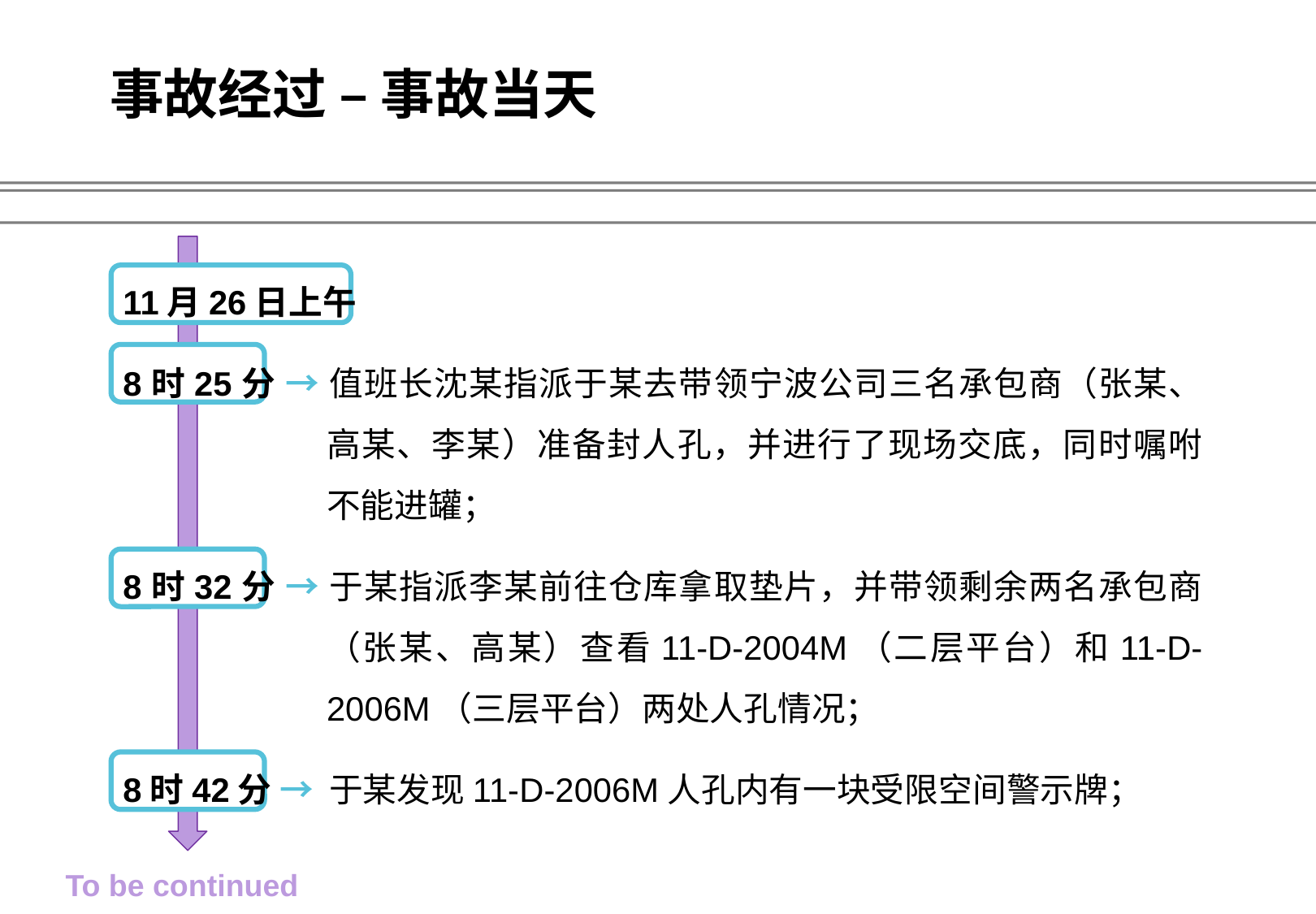

事故经过 – 事故当天

11月26日上午
8时25分 → 值班长沈某指派于某去带领宁波公司三名承包商（张某、高某、李某）准备封人孔，并进行了现场交底，同时嘱咐不能进罐；
8时32分 → 于某指派李某前往仓库拿取垫片，并带领剩余两名承包商（张某、高某）查看11-D-2004M（二层平台）和11-D-2006M（三层平台）两处人孔情况；
8时42分 →  于某发现11-D-2006M人孔内有一块受限空间警示牌；

To be continued